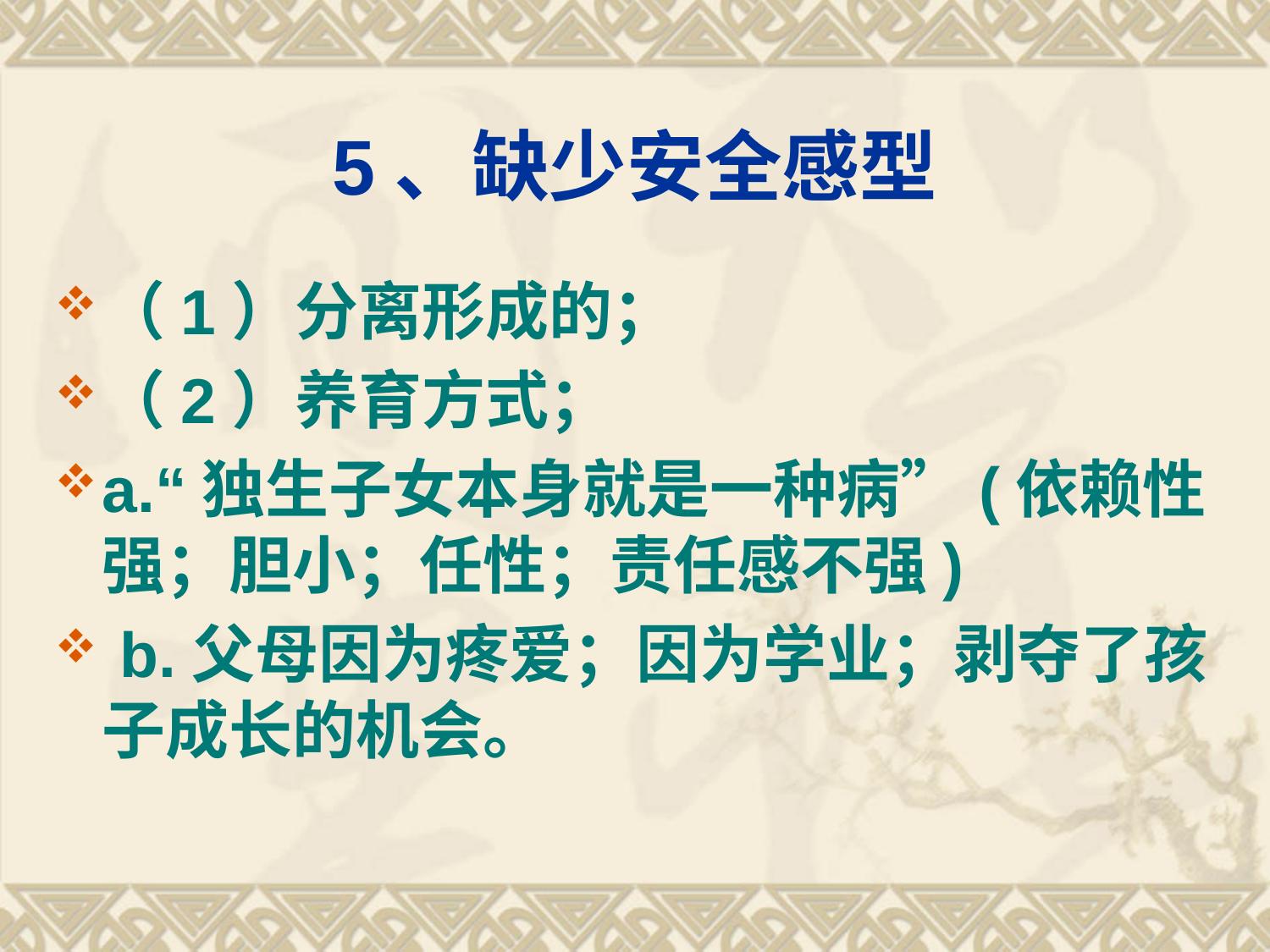

# 5、缺少安全感型
（1）分离形成的；
（2）养育方式；
a.“独生子女本身就是一种病”(依赖性强；胆小；任性；责任感不强)
 b.父母因为疼爱；因为学业；剥夺了孩子成长的机会。